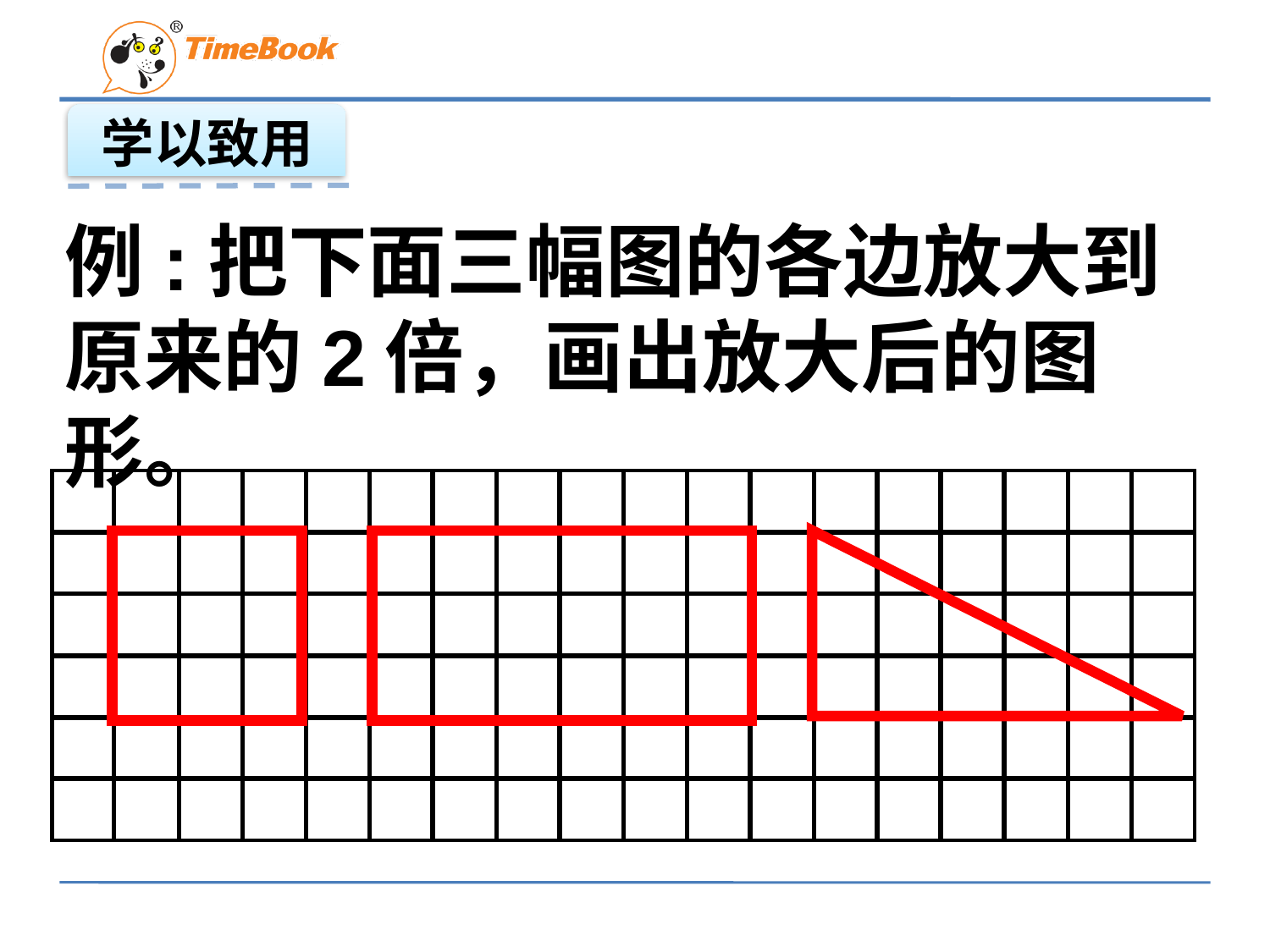

学以致用
例:把下面三幅图的各边放大到原来的2倍，画出放大后的图形。
|  |  |  |  |  |  |  |  |  |  |  |  |  |  |  |  |  |  |
| --- | --- | --- | --- | --- | --- | --- | --- | --- | --- | --- | --- | --- | --- | --- | --- | --- | --- |
|  |  |  |  |  |  |  |  |  |  |  |  |  |  |  |  |  |  |
|  |  |  |  |  |  |  |  |  |  |  |  |  |  |  |  |  |  |
|  |  |  |  |  |  |  |  |  |  |  |  |  |  |  |  |  |  |
|  |  |  |  |  |  |  |  |  |  |  |  |  |  |  |  |  |  |
|  |  |  |  |  |  |  |  |  |  |  |  |  |  |  |  |  |  |